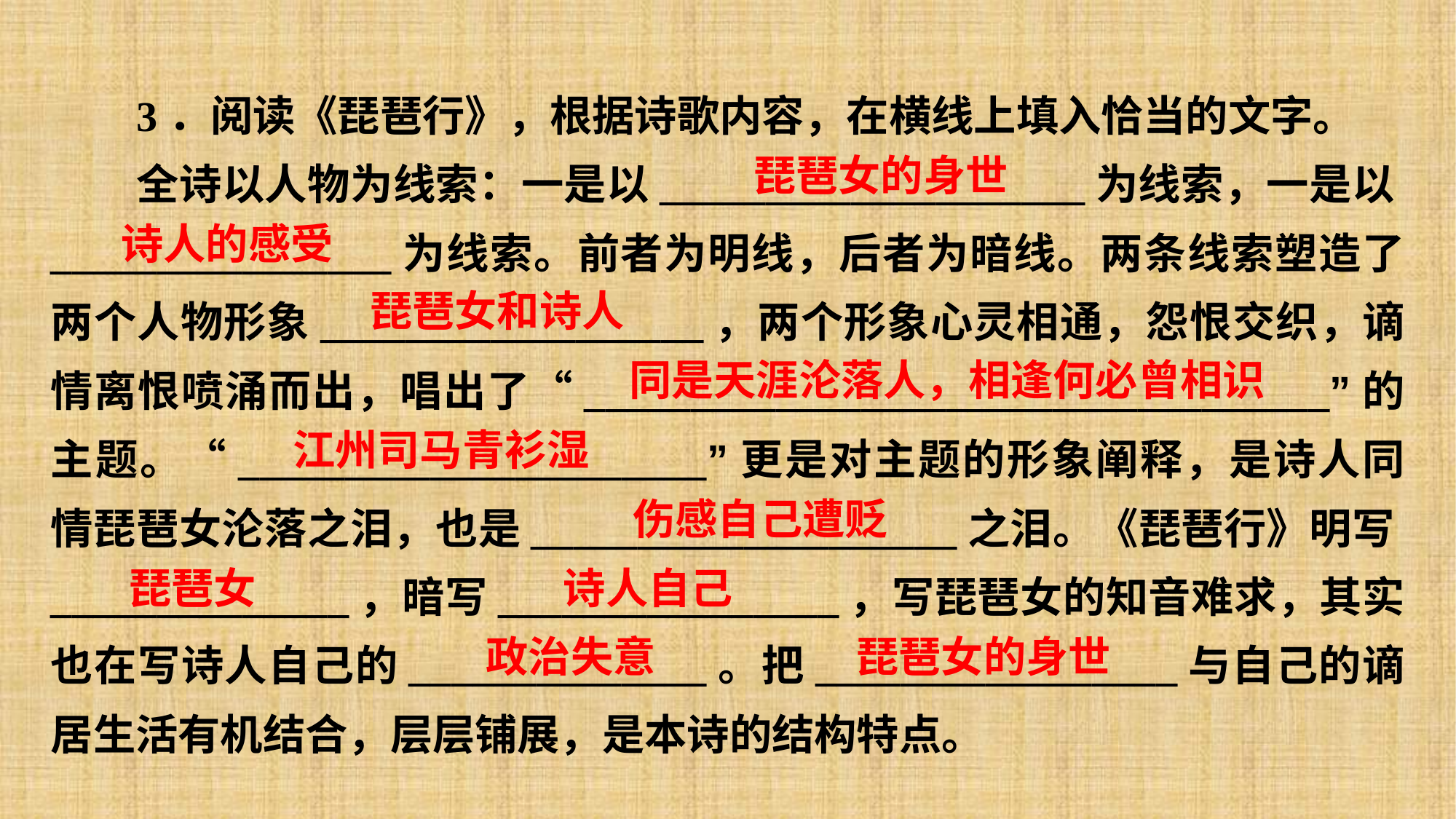

3．阅读《琵琶行》，根据诗歌内容，在横线上填入恰当的文字。
全诗以人物为线索：一是以____________________为线索，一是以________________为线索。前者为明线，后者为暗线。两条线索塑造了两个人物形象__________________，两个形象心灵相通，怨恨交织，谪情离恨喷涌而出，唱出了“___________________________________”的主题。“______________________”更是对主题的形象阐释，是诗人同情琵琶女沦落之泪，也是____________________之泪。《琵琶行》明写______________，暗写________________，写琵琶女的知音难求，其实也在写诗人自己的______________。把_________________与自己的谪居生活有机结合，层层铺展，是本诗的结构特点。
琵琶女的身世
诗人的感受
琵琶女和诗人
同是天涯沦落人，相逢何必曾相识
江州司马青衫湿
伤感自己遭贬
琵琶女
诗人自己
政治失意
琵琶女的身世